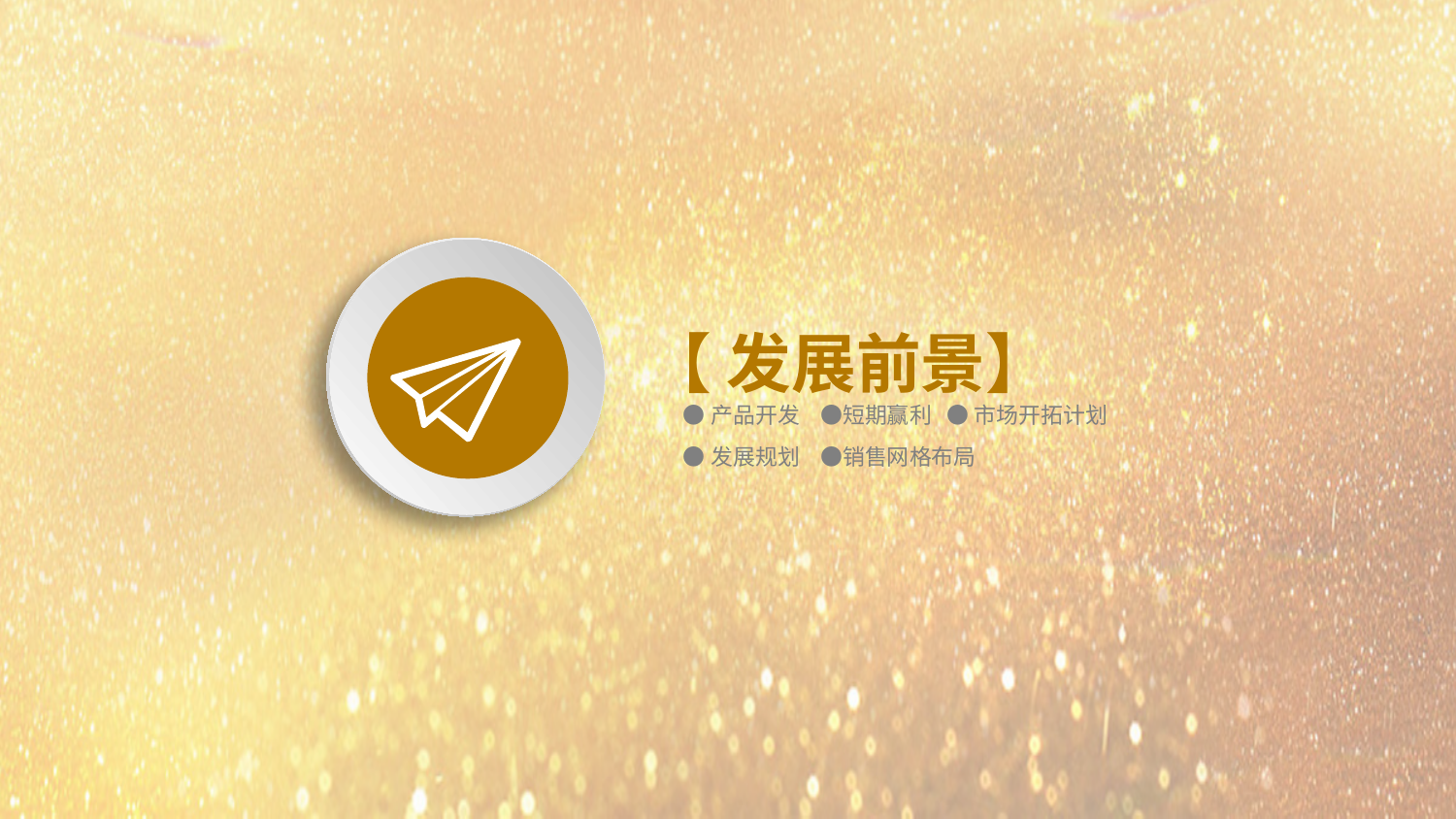

【 发展前景】
●产品开发    ●短期赢利   ● 市场开拓计划
●发展规划    ●销售网格布局